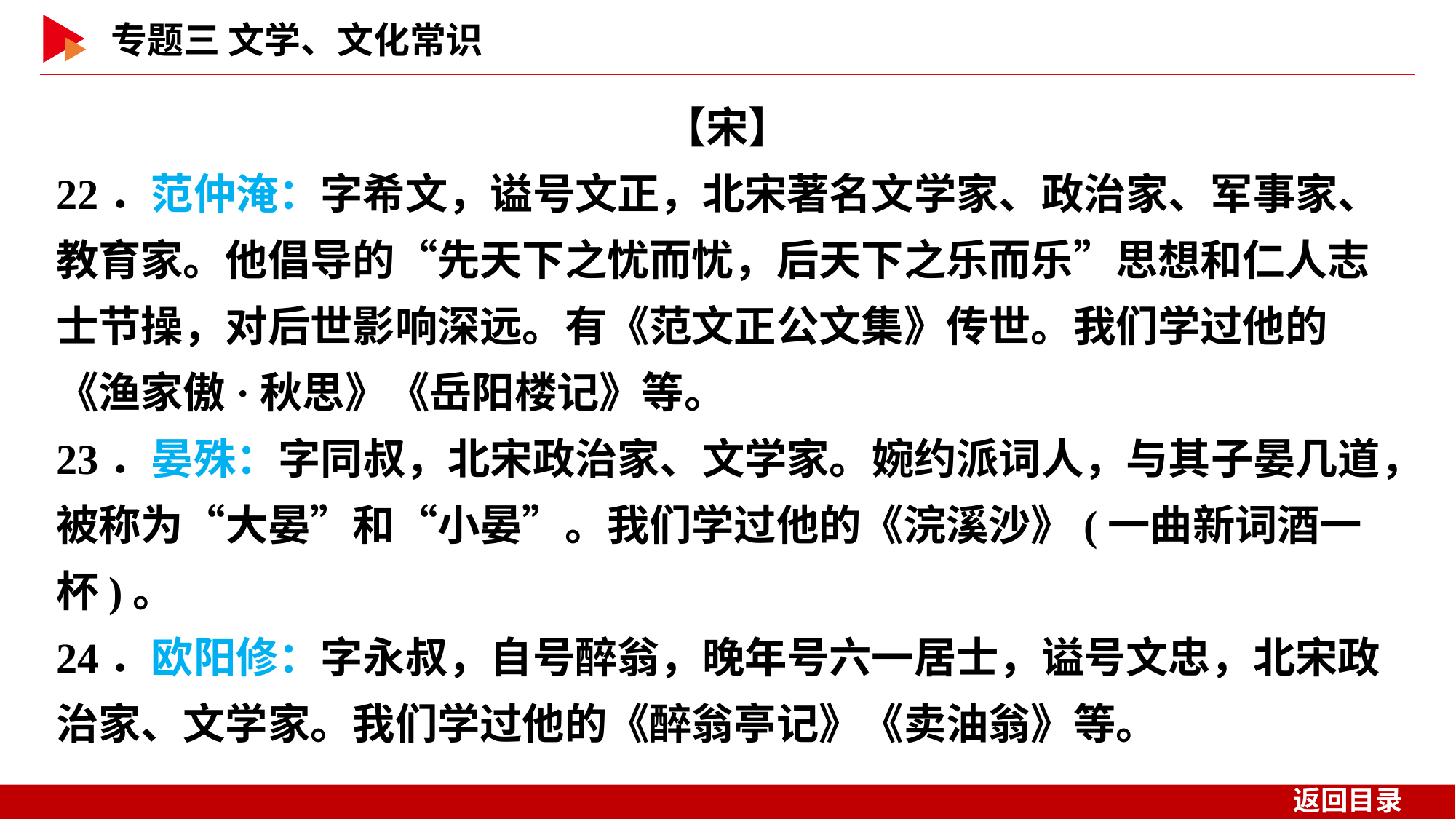

【宋】
22．范仲淹：字希文，谥号文正，北宋著名文学家、政治家、军事家、教育家。他倡导的“先天下之忧而忧，后天下之乐而乐”思想和仁人志士节操，对后世影响深远。有《范文正公文集》传世。我们学过他的《渔家傲·秋思》《岳阳楼记》等。
23．晏殊：字同叔，北宋政治家、文学家。婉约派词人，与其子晏几道，被称为“大晏”和“小晏”。我们学过他的《浣溪沙》(一曲新词酒一杯)。
24．欧阳修：字永叔，自号醉翁，晚年号六一居士，谥号文忠，北宋政治家、文学家。我们学过他的《醉翁亭记》《卖油翁》等。